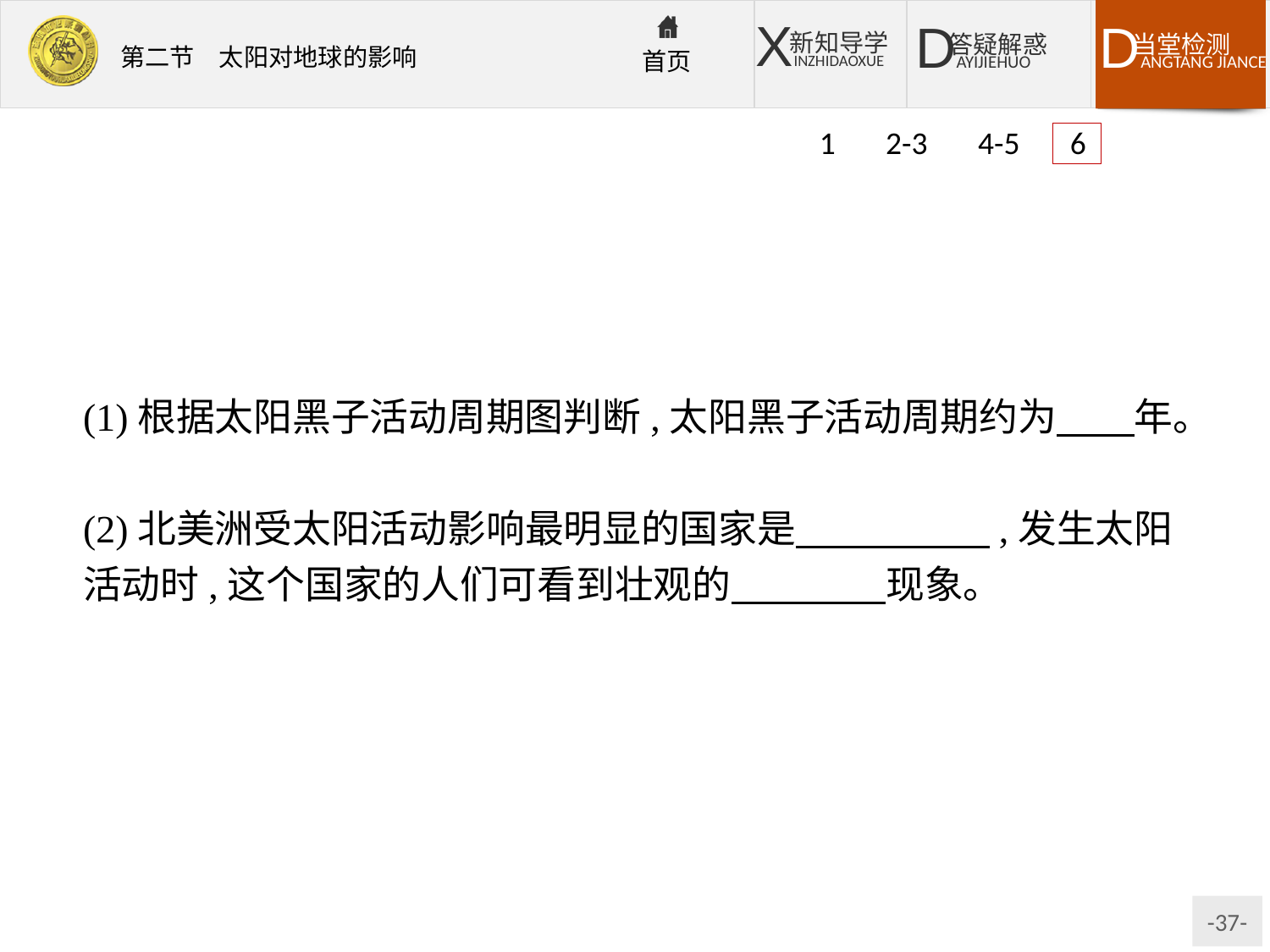

1       2-3       4-5       6

(1)根据太阳黑子活动周期图判断,太阳黑子活动周期约为　　年。
(2)北美洲受太阳活动影响最明显的国家是　　　　　,发生太阳活动时,这个国家的人们可看到壮观的　　　　现象。